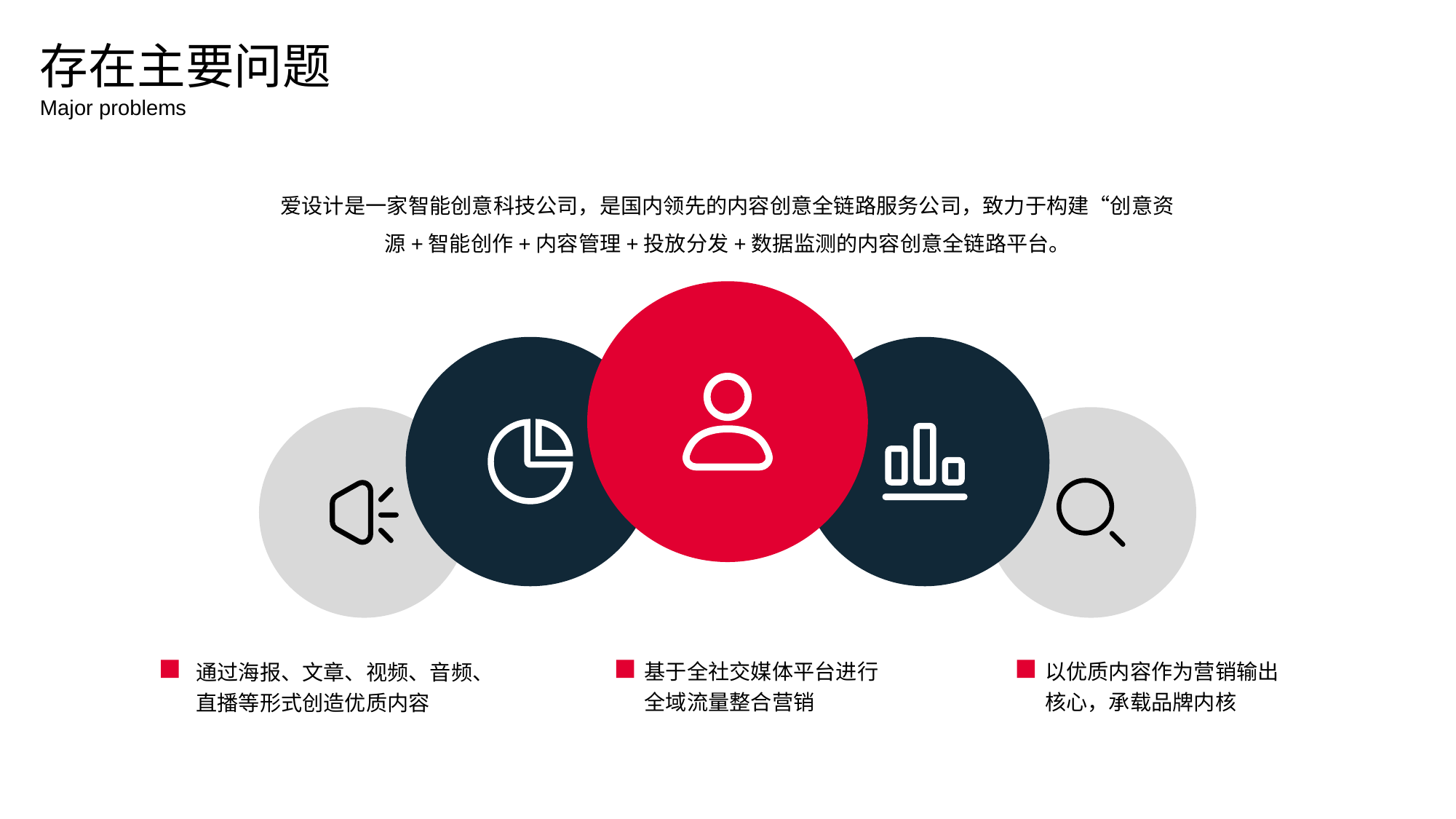

存在主要问题
Major problems
爱设计是一家智能创意科技公司，是国内领先的内容创意全链路服务公司，致力于构建“创意资源+智能创作+内容管理+投放分发+数据监测的内容创意全链路平台。

基于全社交媒体平台进行全域流量整合营销

以优质内容作为营销输出核心，承载品牌内核

通过海报、文章、视频、音频、
直播等形式创造优质内容